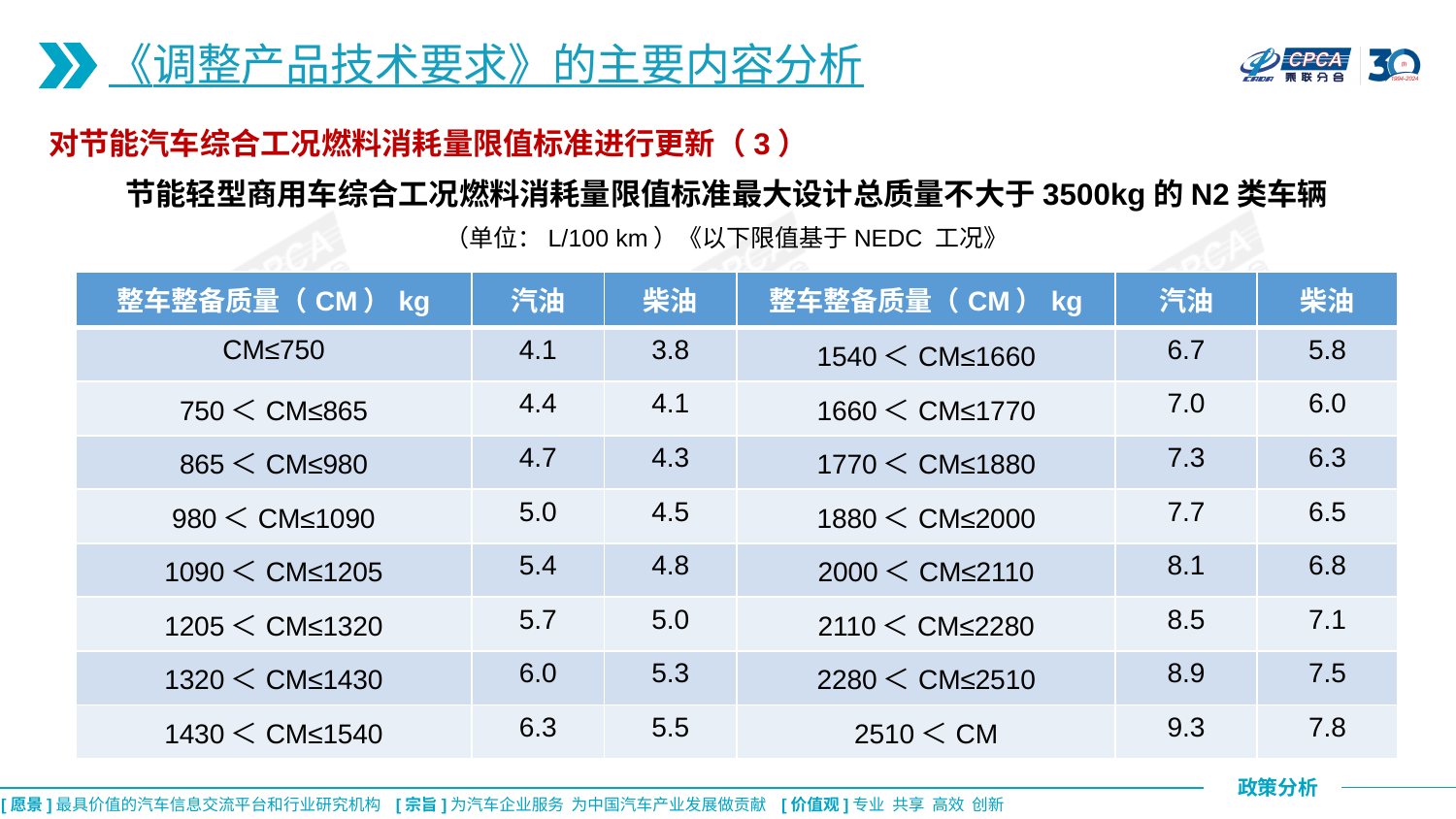

《调整产品技术要求》的主要内容分析
对节能汽车综合工况燃料消耗量限值标准进行更新（3）
节能轻型商用车综合工况燃料消耗量限值标准最大设计总质量不大于3500kg的N2类车辆
（单位：L/100 km）《以下限值基于NEDC 工况》
| 整车整备质量（CM）kg | 汽油 | 柴油 | 整车整备质量（CM）kg | 汽油 | 柴油 |
| --- | --- | --- | --- | --- | --- |
| CM≤750 | 4.1 | 3.8 | 1540＜CM≤1660 | 6.7 | 5.8 |
| 750＜CM≤865 | 4.4 | 4.1 | 1660＜CM≤1770 | 7.0 | 6.0 |
| 865＜CM≤980 | 4.7 | 4.3 | 1770＜CM≤1880 | 7.3 | 6.3 |
| 980＜CM≤1090 | 5.0 | 4.5 | 1880＜CM≤2000 | 7.7 | 6.5 |
| 1090＜CM≤1205 | 5.4 | 4.8 | 2000＜CM≤2110 | 8.1 | 6.8 |
| 1205＜CM≤1320 | 5.7 | 5.0 | 2110＜CM≤2280 | 8.5 | 7.1 |
| 1320＜CM≤1430 | 6.0 | 5.3 | 2280＜CM≤2510 | 8.9 | 7.5 |
| 1430＜CM≤1540 | 6.3 | 5.5 | 2510＜CM | 9.3 | 7.8 |